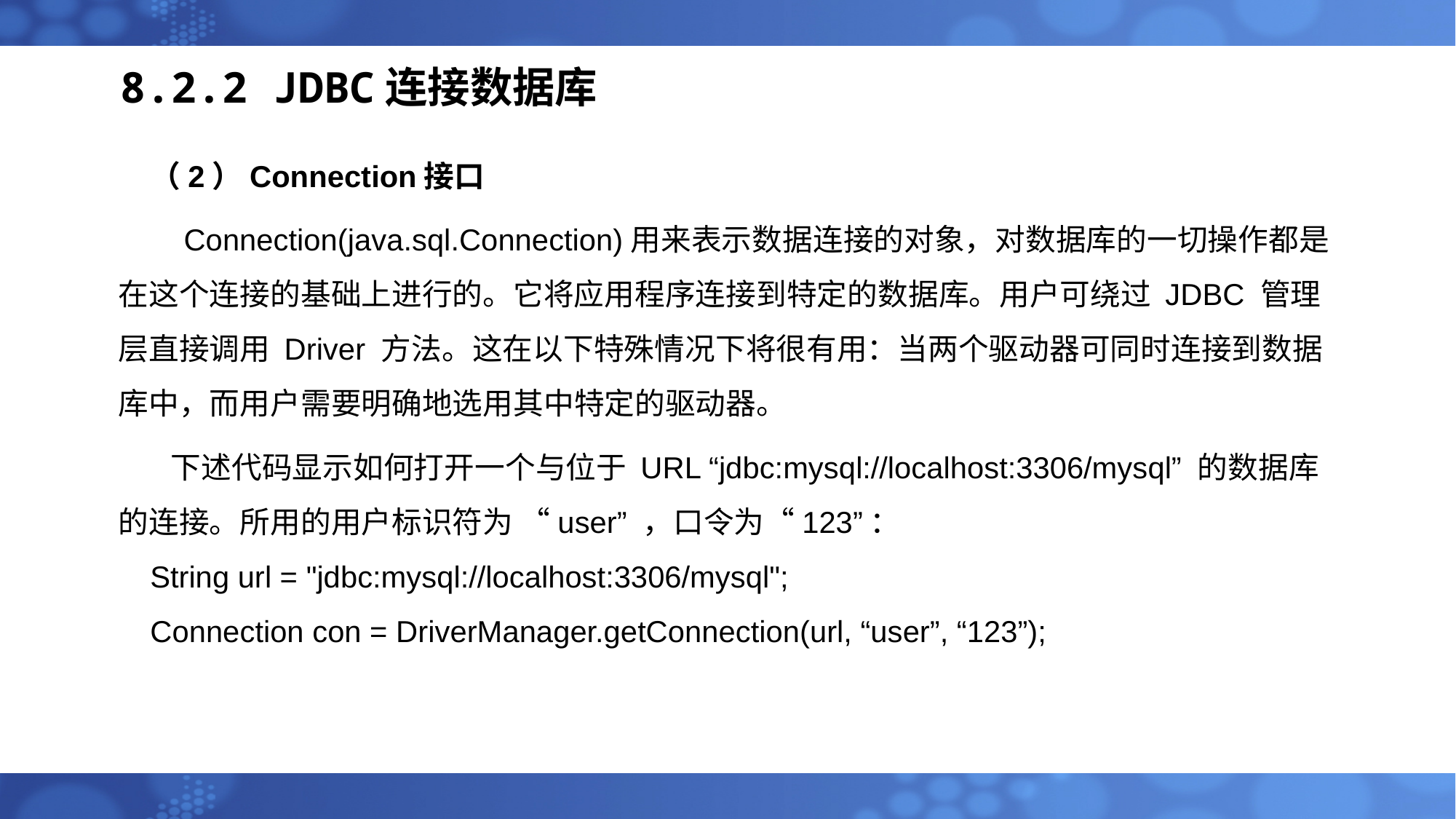

# 8.2.2 JDBC连接数据库
（2）Connection接口
    Connection(java.sql.Connection)用来表示数据连接的对象，对数据库的一切操作都是在这个连接的基础上进行的。它将应用程序连接到特定的数据库。用户可绕过 JDBC 管理层直接调用 Driver 方法。这在以下特殊情况下将很有用：当两个驱动器可同时连接到数据库中，而用户需要明确地选用其中特定的驱动器。
  下述代码显示如何打开一个与位于 URL “jdbc:mysql://localhost:3306/mysql” 的数据库的连接。所用的用户标识符为 “user” ，口令为“123”：
String url = "jdbc:mysql://localhost:3306/mysql";
Connection con = DriverManager.getConnection(url, “user”, “123”);